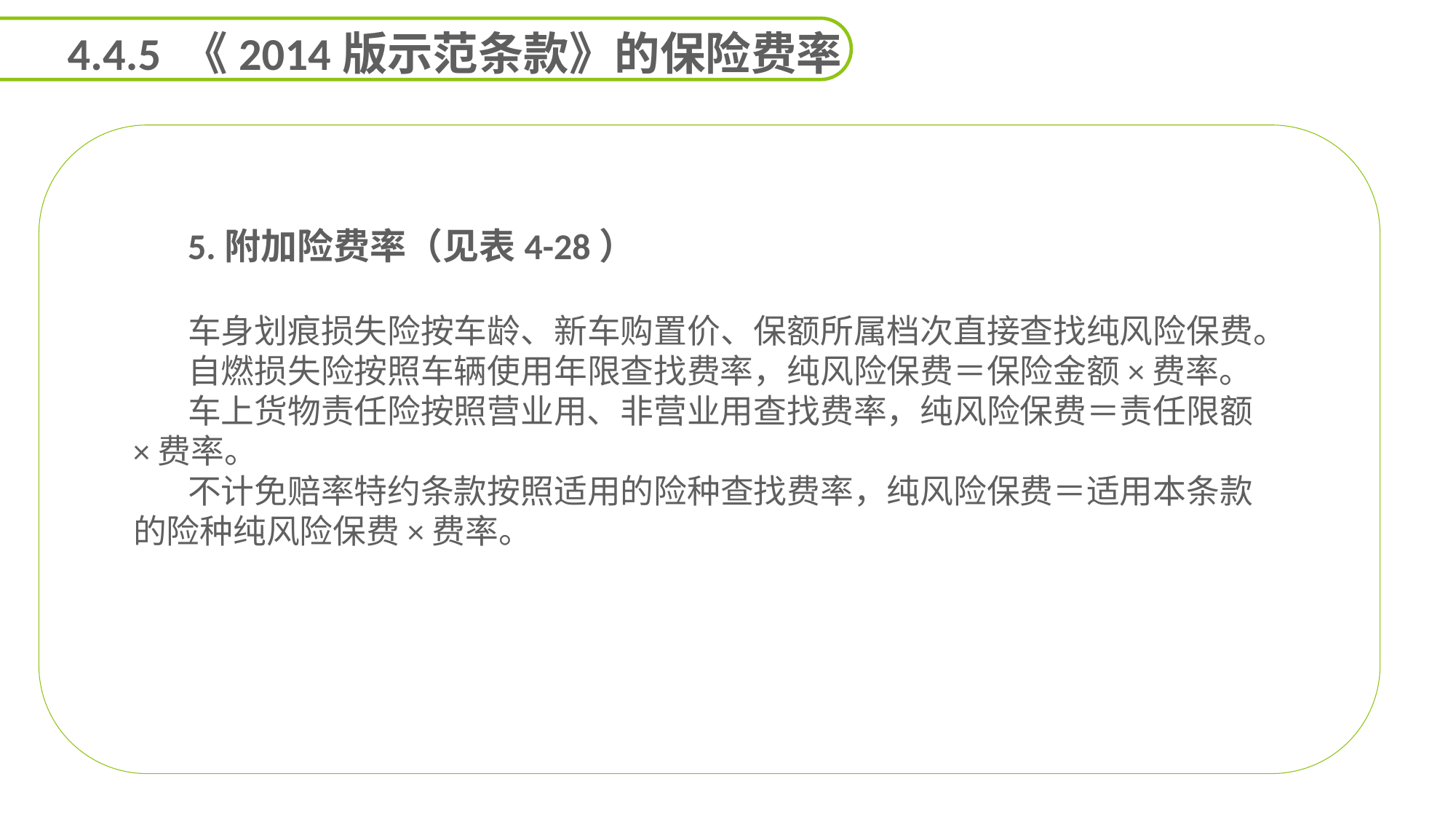

4.4.5 《2014版示范条款》的保险费率

5.附加险费率（见表4-28）

车身划痕损失险按车龄、新车购置价、保额所属档次直接查找纯风险保费。
自燃损失险按照车辆使用年限查找费率，纯风险保费＝保险金额×费率。
车上货物责任险按照营业用、非营业用查找费率，纯风险保费＝责任限额×费率。
不计免赔率特约条款按照适用的险种查找费率，纯风险保费＝适用本条款的险种纯风险保费×费率。
延迟符